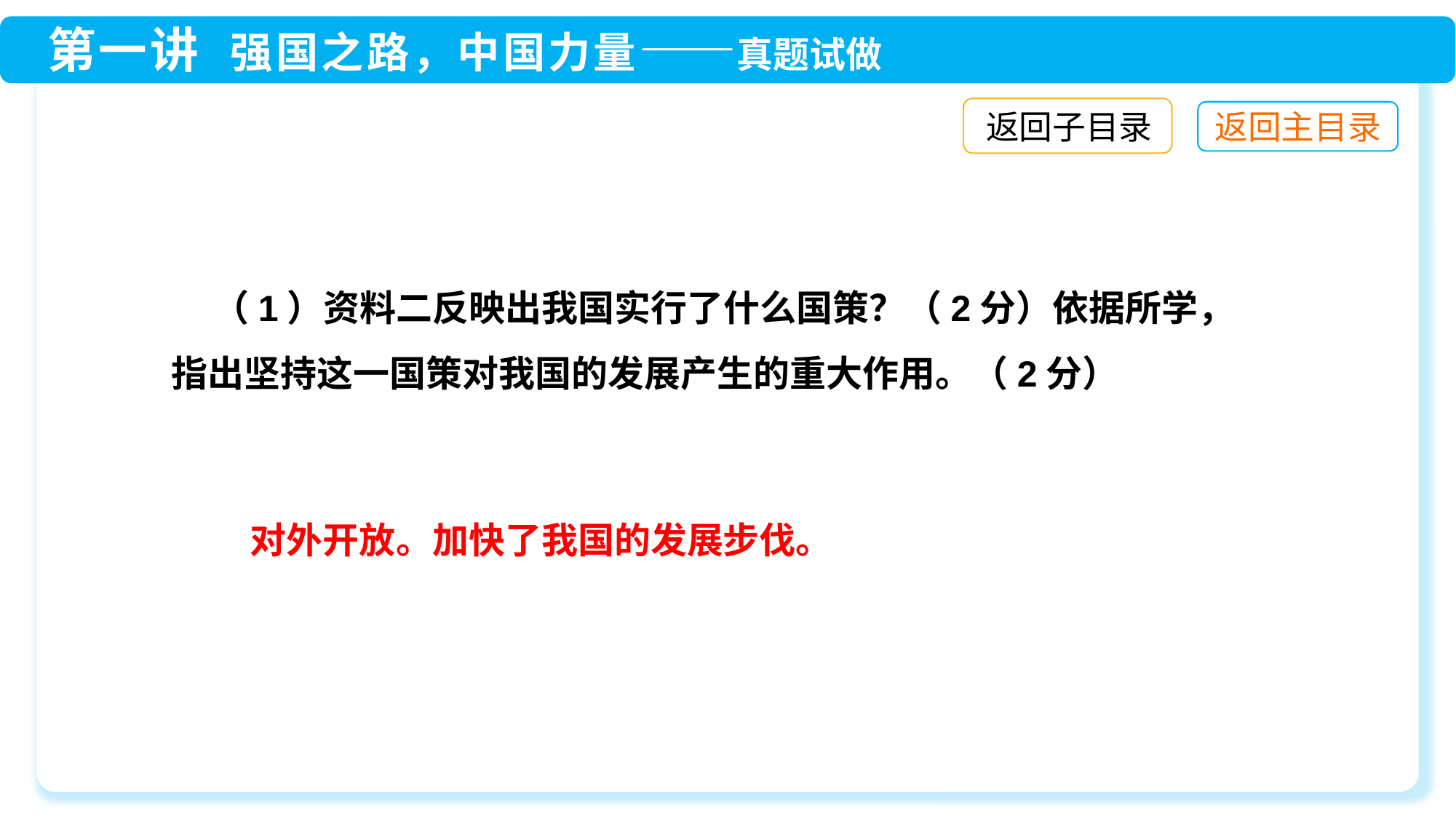

返回子目录

    （1）资料二反映出我国实行了什么国策？（2分）依据所学，指出坚持这一国策对我国的发展产生的重大作用。（2分）
对外开放。加快了我国的发展步伐。